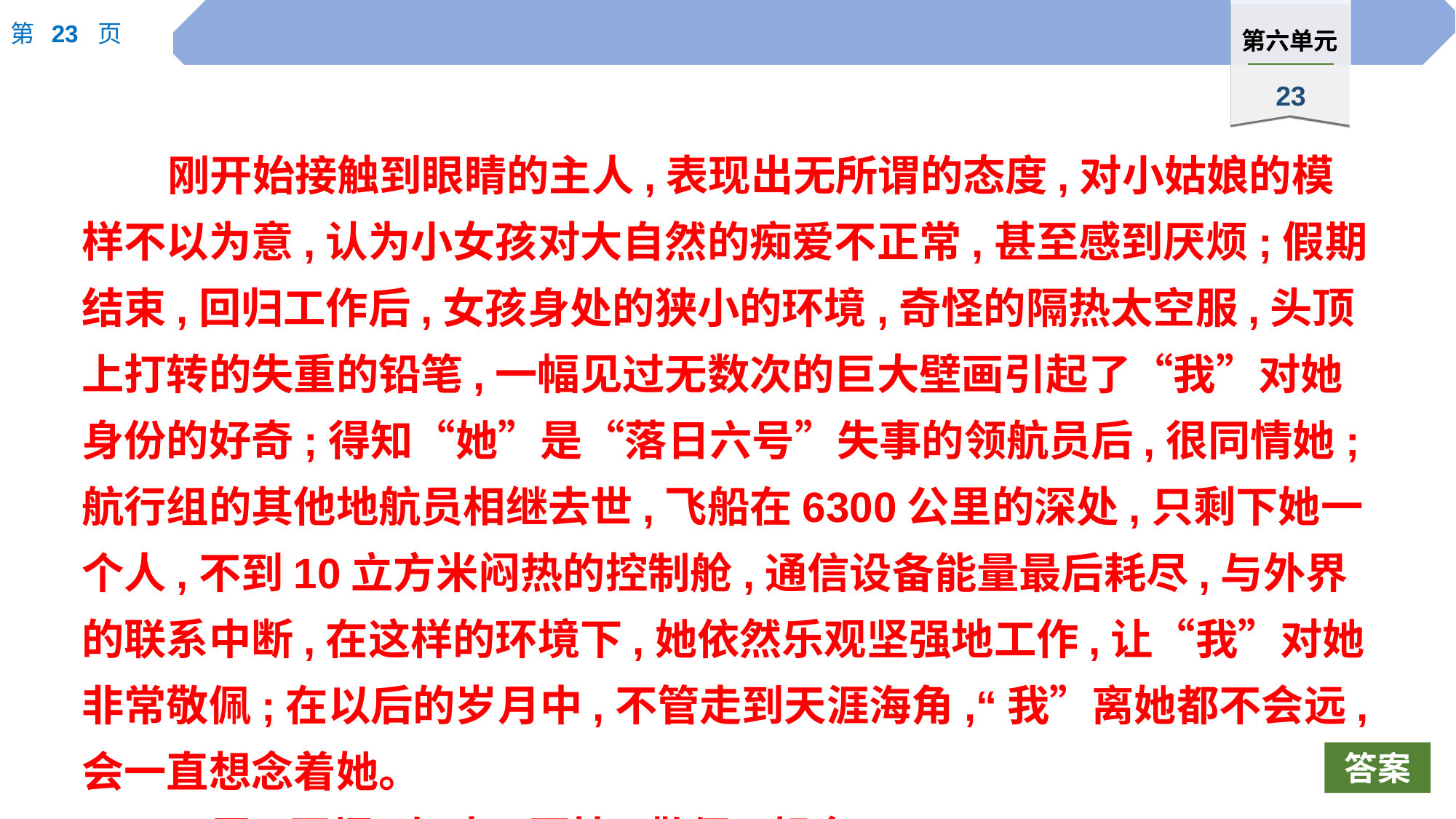

刚开始接触到眼睛的主人,表现出无所谓的态度,对小姑娘的模样不以为意,认为小女孩对大自然的痴爱不正常,甚至感到厌烦;假期结束,回归工作后,女孩身处的狭小的环境,奇怪的隔热太空服,头顶上打转的失重的铅笔,一幅见过无数次的巨大壁画引起了“我”对她身份的好奇;得知“她”是“落日六号”失事的领航员后,很同情她;航行组的其他地航员相继去世,飞船在6300公里的深处,只剩下她一个人,不到10立方米闷热的控制舱,通信设备能量最后耗尽,与外界的联系中断,在这样的环境下,她依然乐观坚强地工作,让“我”对她非常敬佩;在以后的岁月中,不管走到天涯海角,“我”离她都不会远,会一直想念着她。
不屑➝厌烦➝好奇➝同情➝敬佩➝想念
答案